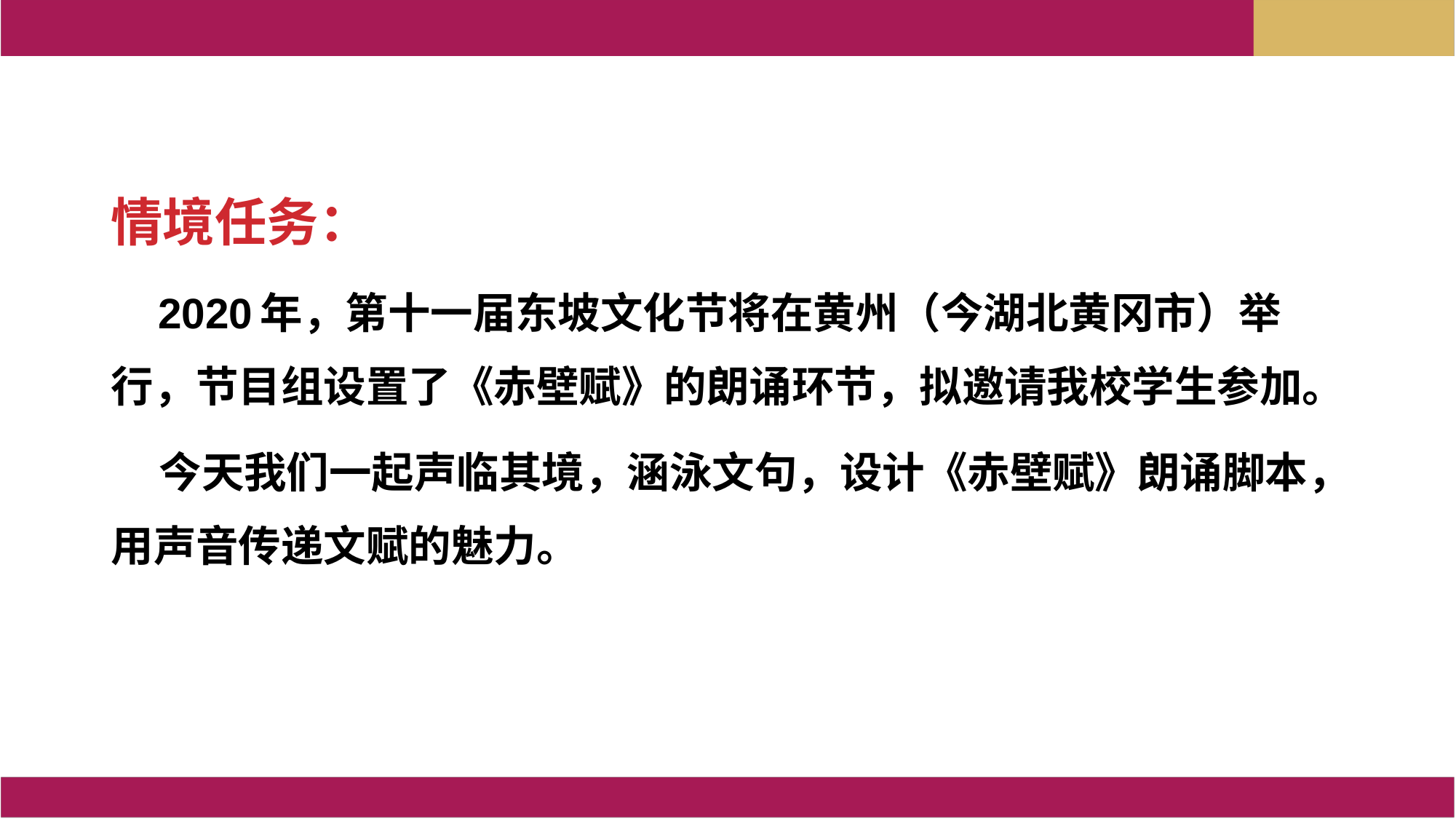

情境任务：
    2020年，第十一届东坡文化节将在黄州（今湖北黄冈市）举行，节目组设置了《赤壁赋》的朗诵环节，拟邀请我校学生参加。
    今天我们一起声临其境，涵泳文句，设计《赤壁赋》朗诵脚本，用声音传递文赋的魅力。